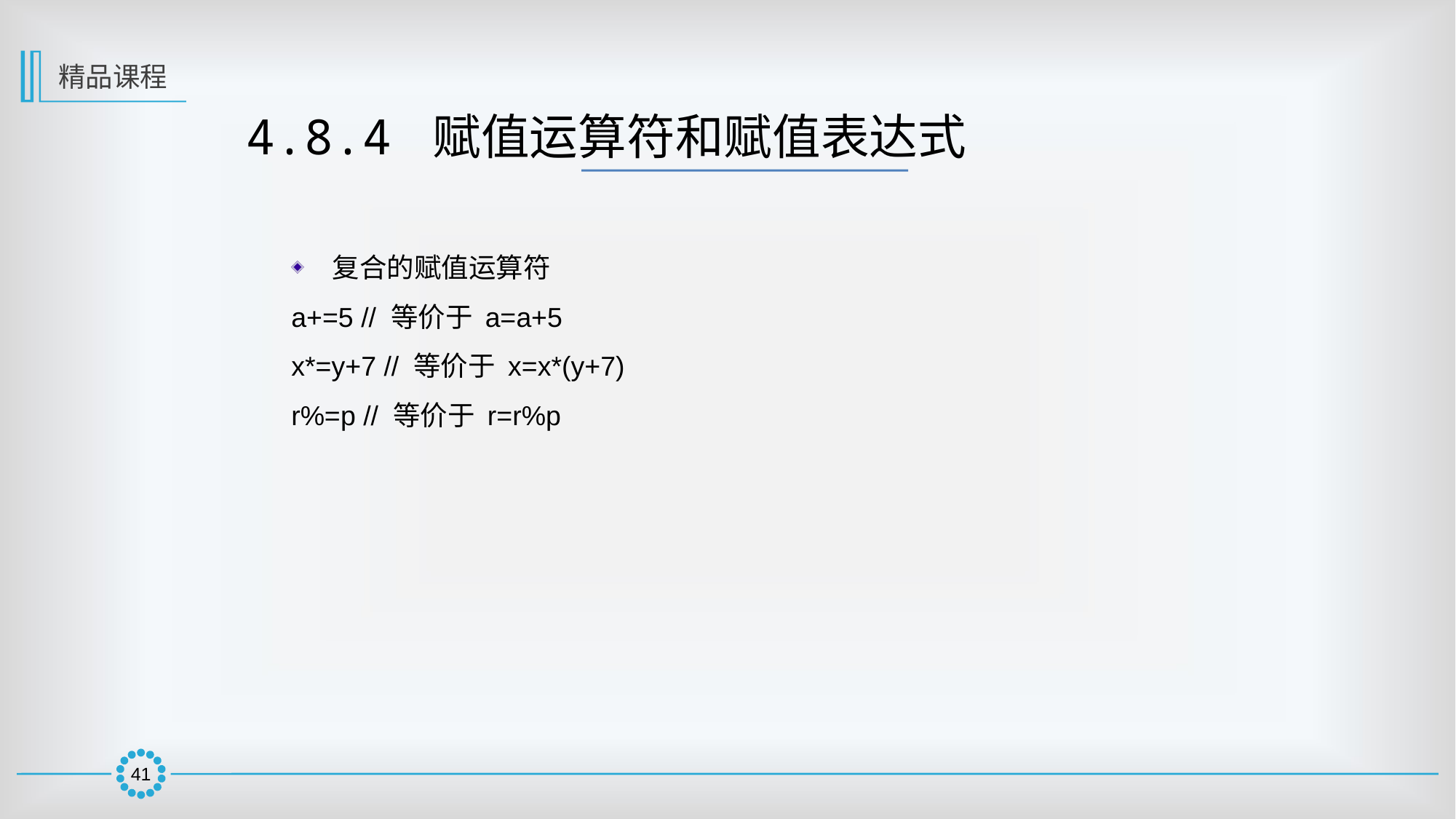

精品课程
4.8.4 赋值运算符和赋值表达式

复合的赋值运算符
a+=5 // 等价于 a=a+5
x*=y+7 // 等价于 x=x*(y+7)
r%=p // 等价于 r=r%p

41